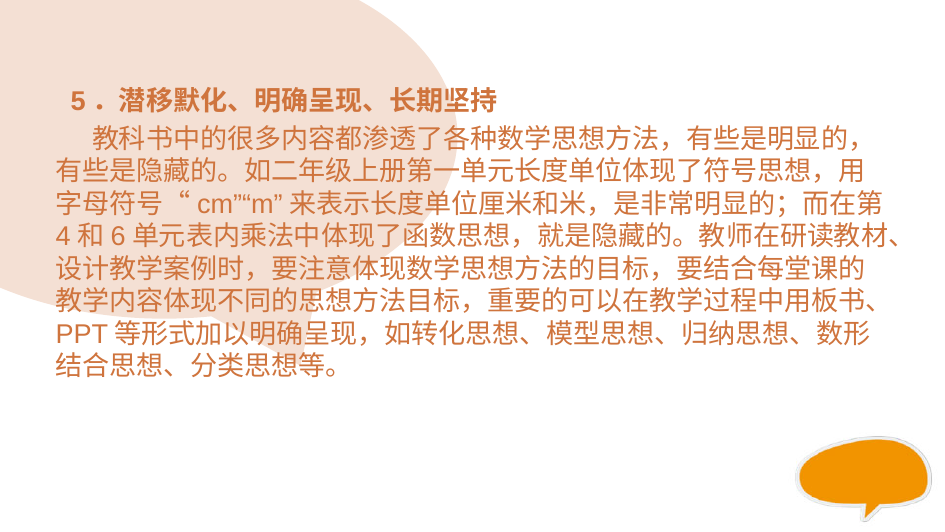

#

  5．潜移默化、明确呈现、长期坚持
     教科书中的很多内容都渗透了各种数学思想方法，有些是明显的，有些是隐藏的。如二年级上册第一单元长度单位体现了符号思想，用字母符号“cm”“m”来表示长度单位厘米和米，是非常明显的；而在第4和6单元表内乘法中体现了函数思想，就是隐藏的。教师在研读教材、设计教学案例时，要注意体现数学思想方法的目标，要结合每堂课的教学内容体现不同的思想方法目标，重要的可以在教学过程中用板书、PPT等形式加以明确呈现，如转化思想、模型思想、归纳思想、数形结合思想、分类思想等。